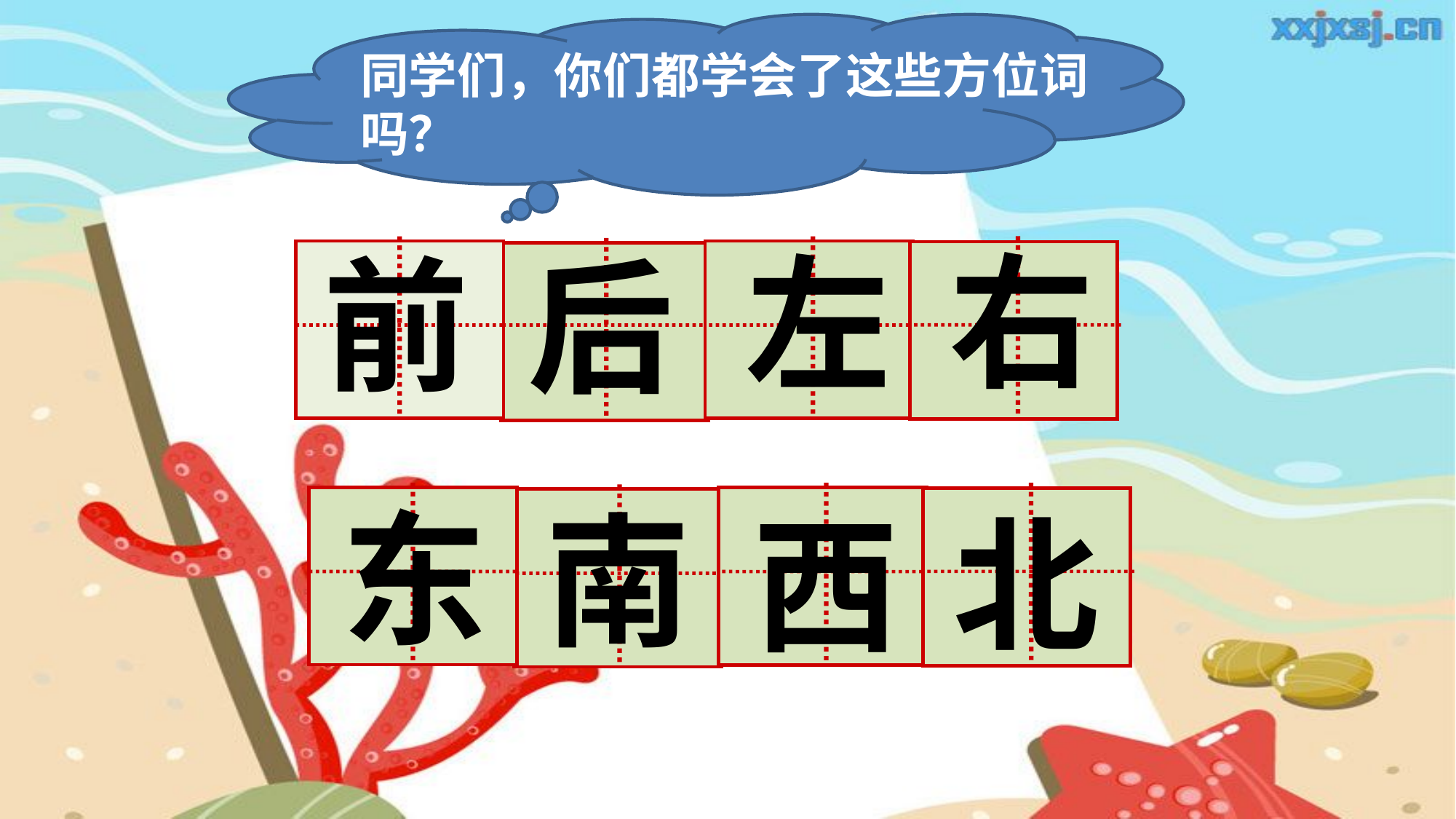

同学们，你们都学会了这些方位词吗？
右

左

前

后

东

北

西

南